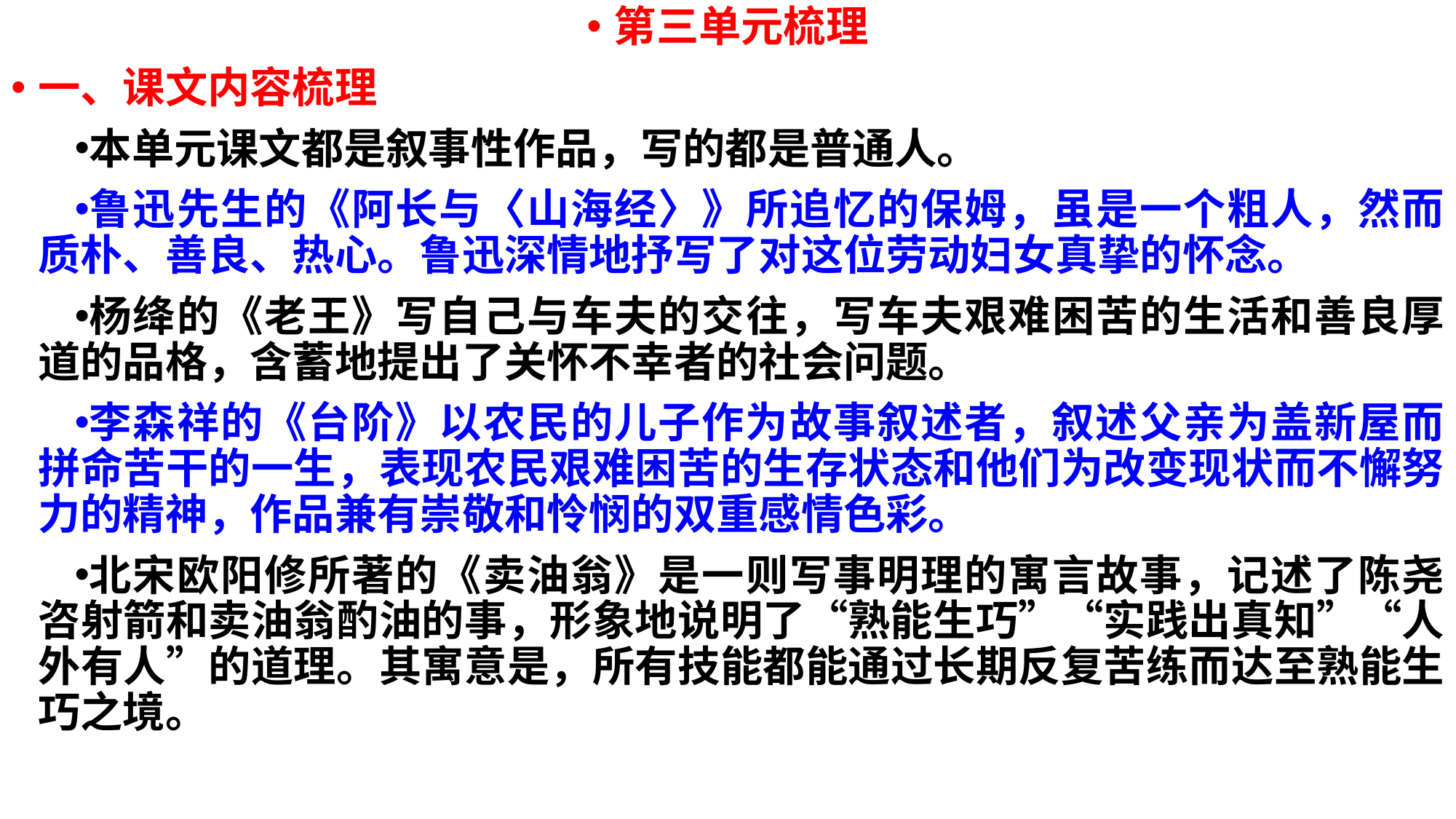

第三单元梳理
一、课文内容梳理
本单元课文都是叙事性作品，写的都是普通人。
鲁迅先生的《阿长与〈山海经〉》所追忆的保姆，虽是一个粗人，然而质朴、善良、热心。鲁迅深情地抒写了对这位劳动妇女真挚的怀念。
杨绛的《老王》写自己与车夫的交往，写车夫艰难困苦的生活和善良厚道的品格，含蓄地提出了关怀不幸者的社会问题。
李森祥的《台阶》以农民的儿子作为故事叙述者，叙述父亲为盖新屋而拼命苦干的一生，表现农民艰难困苦的生存状态和他们为改变现状而不懈努力的精神，作品兼有崇敬和怜悯的双重感情色彩。
北宋欧阳修所著的《卖油翁》是一则写事明理的寓言故事，记述了陈尧咨射箭和卖油翁酌油的事，形象地说明了“熟能生巧”“实践出真知”“人外有人”的道理。其寓意是，所有技能都能通过长期反复苦练而达至熟能生巧之境。